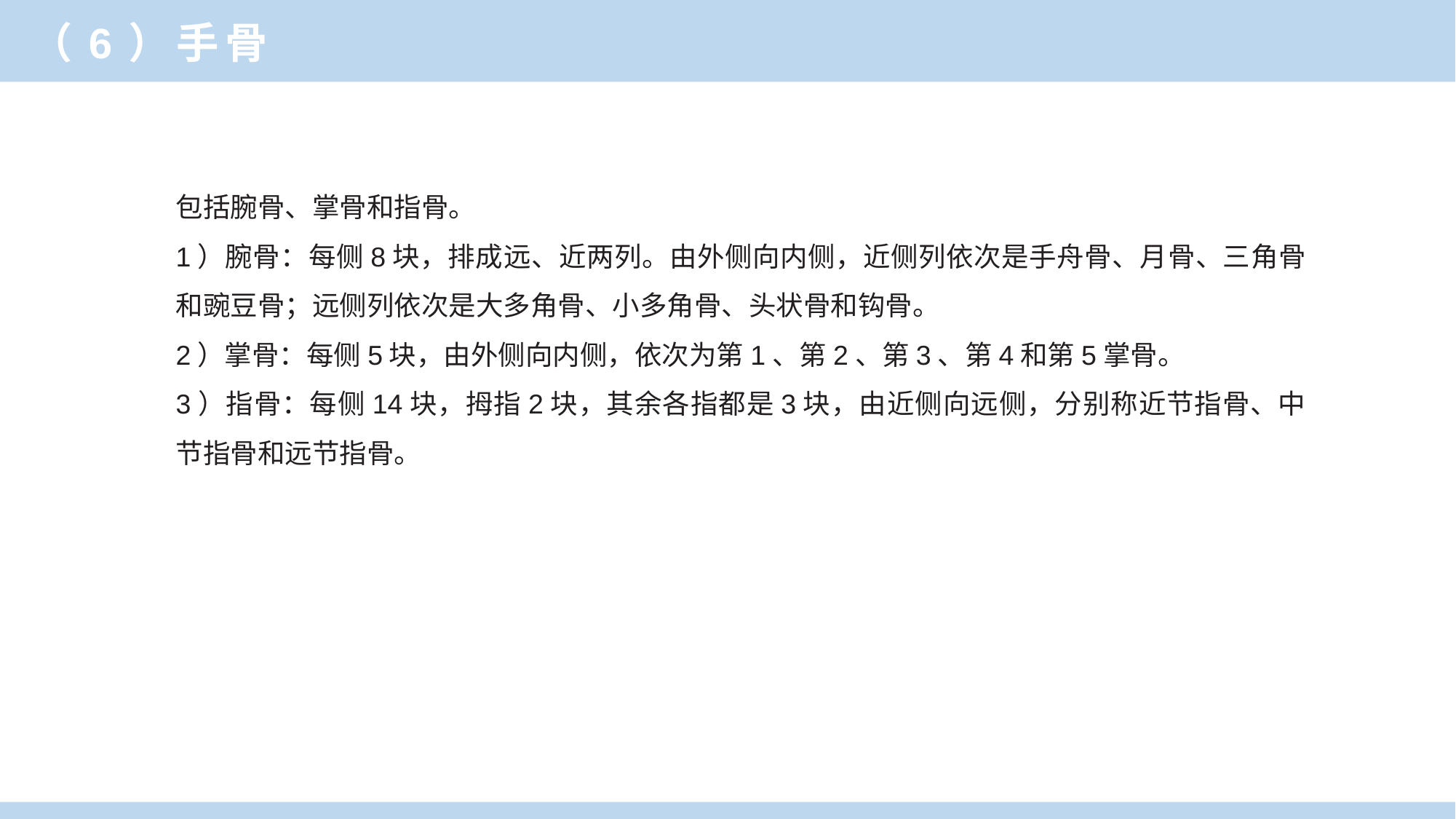

（6）手骨

包括腕骨、掌骨和指骨。
1）腕骨：每侧8块，排成远、近两列。由外侧向内侧，近侧列依次是手舟骨、月骨、三角骨和豌豆骨；远侧列依次是大多角骨、小多角骨、头状骨和钩骨。
2）掌骨：每侧5块，由外侧向内侧，依次为第1、第2、第3、第4和第5掌骨。
3）指骨：每侧14块，拇指2块，其余各指都是3块，由近侧向远侧，分别称近节指骨、中节指骨和远节指骨。